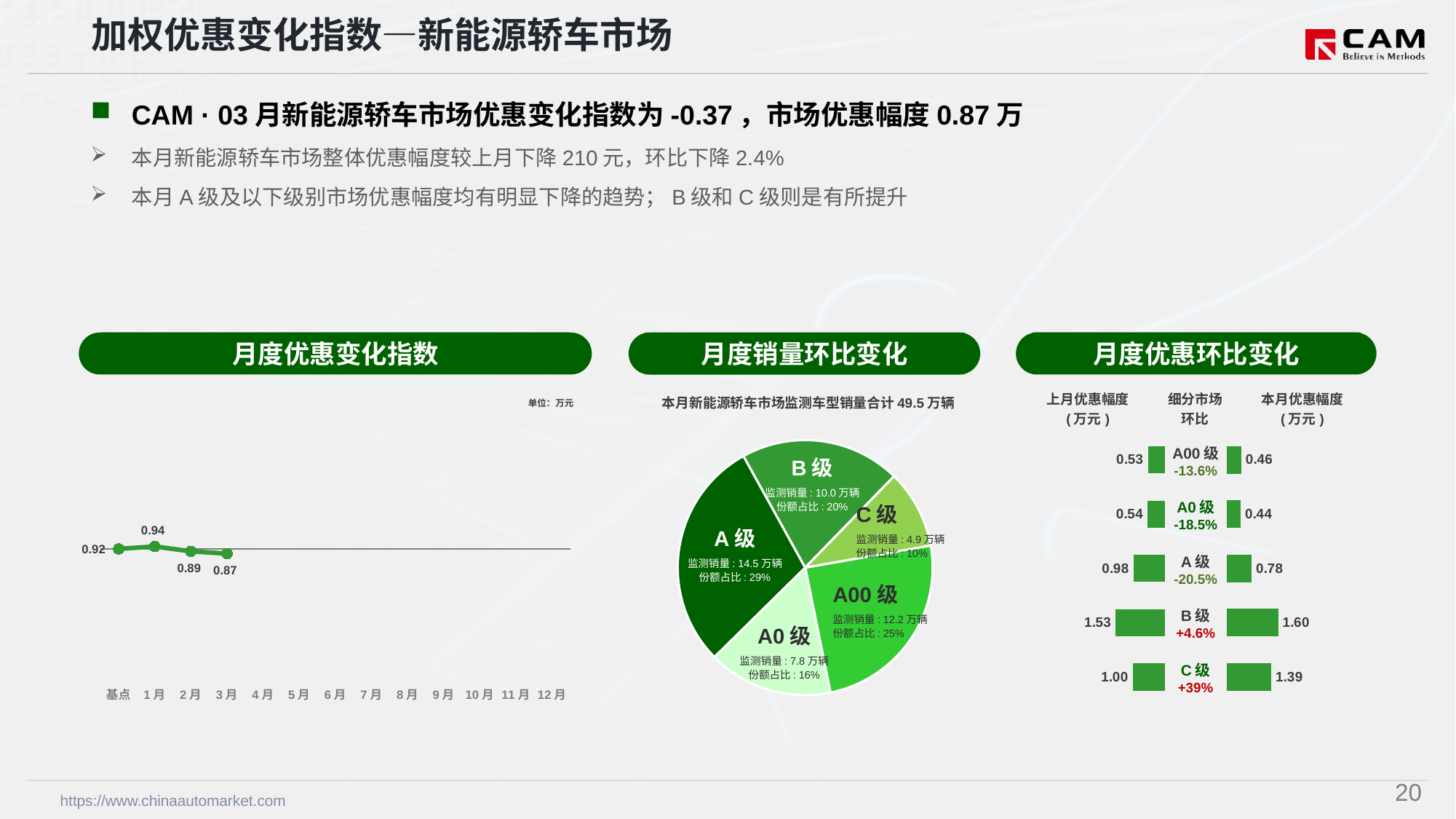

加权优惠变化指数—新能源轿车市场
CAM · 03月新能源轿车市场优惠变化指数为-0.37，市场优惠幅度0.87万
本月新能源轿车市场整体优惠幅度较上月下降210元，环比下降2.4%
本月A级及以下级别市场优惠幅度均有明显下降的趋势；B级和C级则是有所提升
月度优惠变化指数

月度优惠环比变化

月度销量环比变化

本月新能源轿车市场监测车型销量合计49.5万辆

### Chart

| Category | 细分市场 |
|---|---|
| A00级 | 121871.0 |
| A0 | 78247.0 |
| A级 | 145305.0 |
| B级 | 100701.0 |
| C级 | 49225.0 |
B级
监测销量: 10.0万辆
份额占比: 20%
C级
监测销量: 4.9万辆
份额占比: 10%
A级
监测销量: 14.5万辆
份额占比: 29%
A00级
监测销量: 12.2万辆
份额占比: 25%
A0级
监测销量: 7.8万辆
份额占比: 16%

### Chart

| Category | Y2024 |
|---|---|
| 基点 | 0.0 |
| 1月 | 0.19 |
| 2月 | -0.19 |
| 3月 | -0.37 |
| 4月 | None |
| 5月 | None |
| 6月 | None |
| 7月 | None |
| 8月 | None |
| 9月 | None |
| 10月 | None |
| 11月 | None |
| 12月 | None |
| 上月优惠幅度 (万元) | 细分市场 环比 | 本月优惠幅度 (万元) |
| --- | --- | --- |
单位：万元
| A00级 -13.6% |
| --- |
| A0级 -18.5% |
| A级 -20.5% |
| B级 +4.6% |
| C级 +39% |

### Chart

| Category | 成交均价 |
|---|---|
| A00 | 0.53 |
| A0 | 0.54 |
| A | 0.98 |
| B | 1.53 |
| C | 1.0 |

### Chart

| Category | 金额 |
|---|---|
| A00 | 0.46 |
| A0 | 0.44 |
| A | 0.78 |
| B | 1.6 |
| C | 1.39 |
20